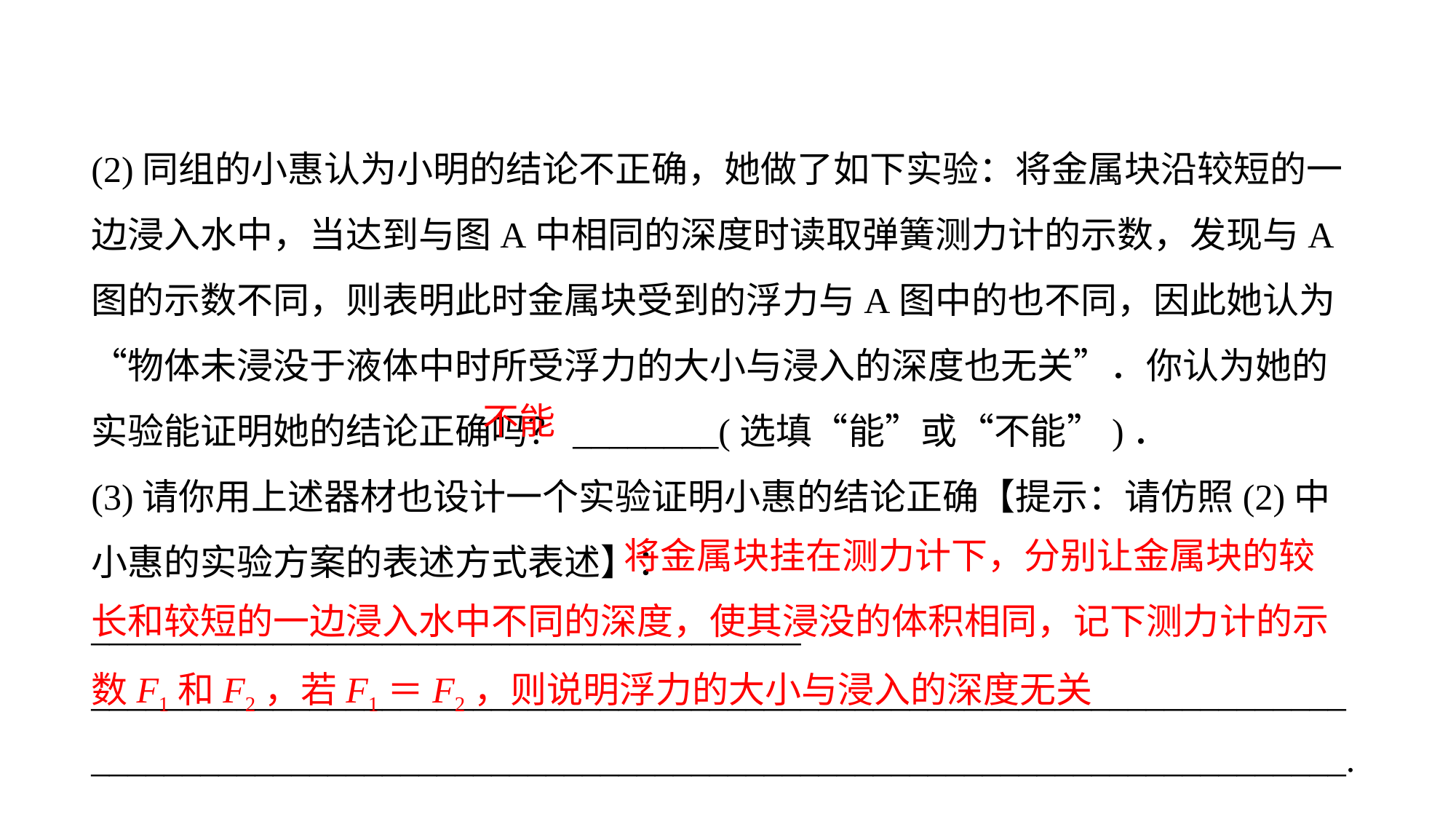

(2)同组的小惠认为小明的结论不正确，她做了如下实验：将金属块沿较短的一边浸入水中，当达到与图A中相同的深度时读取弹簧测力计的示数，发现与A图的示数不同，则表明此时金属块受到的浮力与A图中的也不同，因此她认为“物体未浸没于液体中时所受浮力的大小与浸入的深度也无关”．你认为她的实验能证明她的结论正确吗？________(选填“能”或“不能”)．
(3)请你用上述器材也设计一个实验证明小惠的结论正确【提示：请仿照(2)中小惠的实验方案的表述方式表述】：_______________________________________
__________________________________________________________________________________________________________________________________________.
不能
                                                                将金属块挂在测力计下，分别让金属块的较长和较短的一边浸入水中不同的深度，使其浸没的体积相同，记下测力计的示数F1和F2，若F1＝F2，则说明浮力的大小与浸入的深度无关